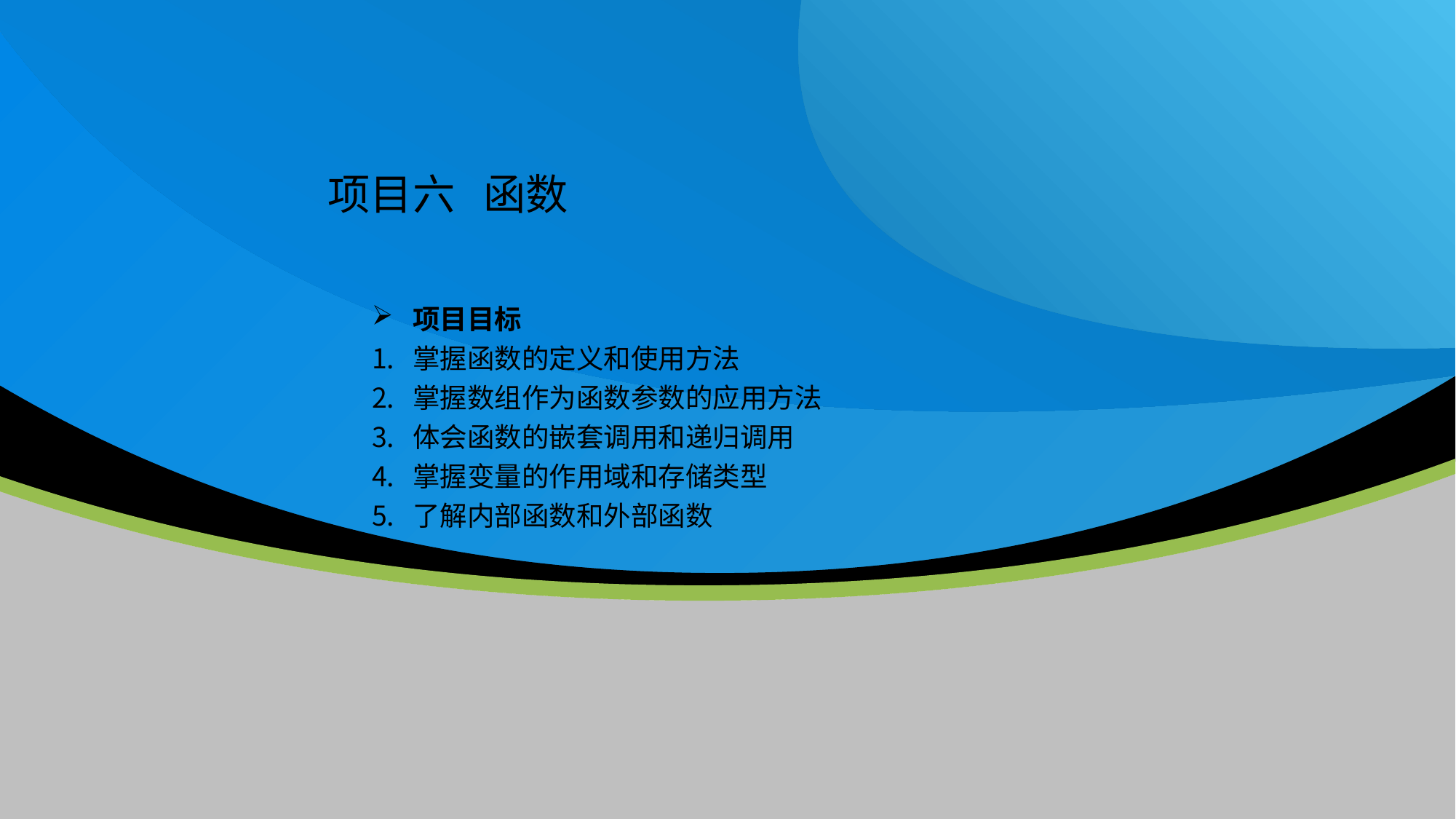

项目六   函数
项目目标
掌握函数的定义和使用方法
掌握数组作为函数参数的应用方法
体会函数的嵌套调用和递归调用
掌握变量的作用域和存储类型
了解内部函数和外部函数